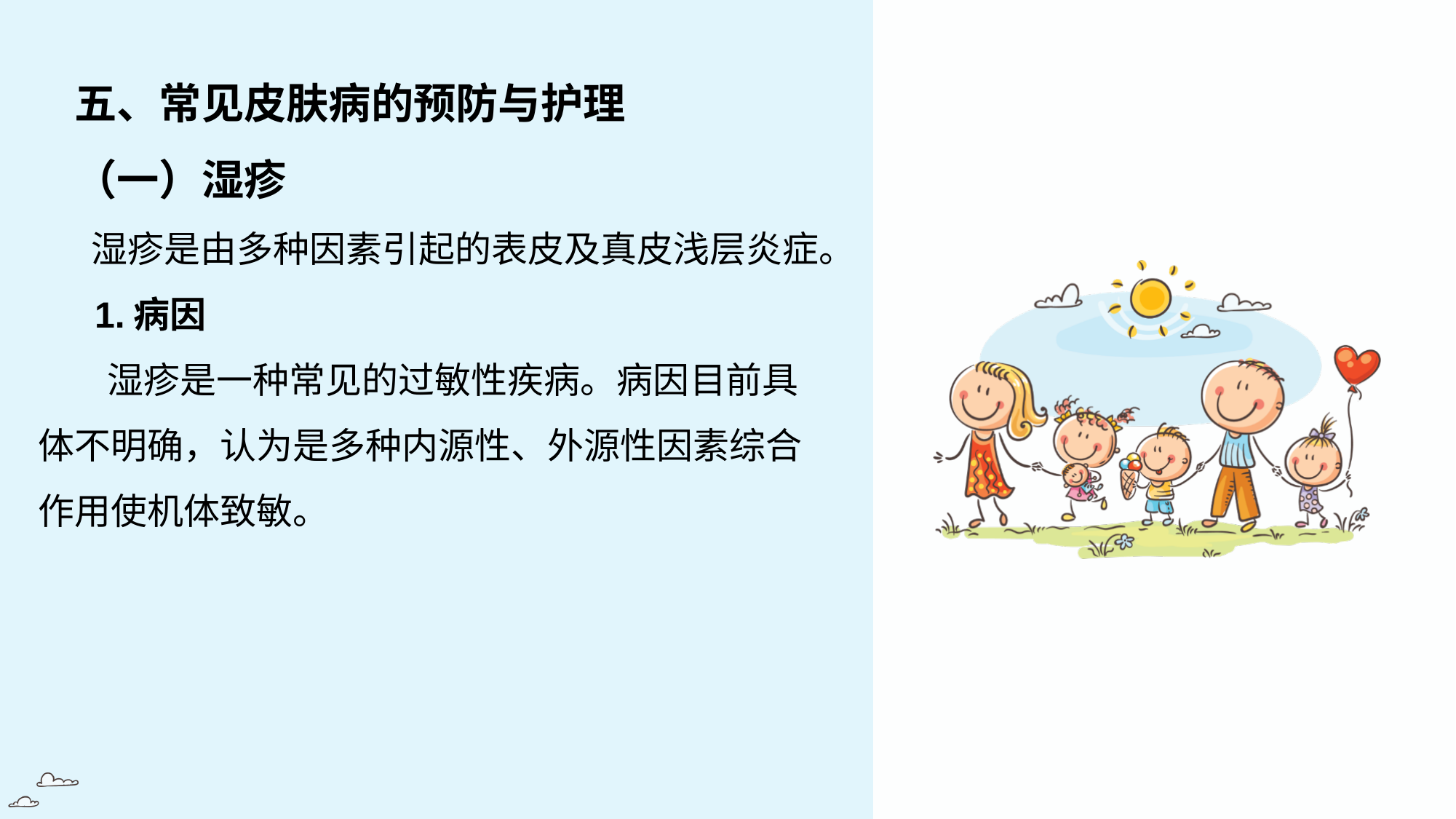

五、常见皮肤病的预防与护理
（一）湿疹
 湿疹是由多种因素引起的表皮及真皮浅层炎症。
  1.病因
   湿疹是一种常见的过敏性疾病。病因目前具体不明确，认为是多种内源性、外源性因素综合作用使机体致敏。